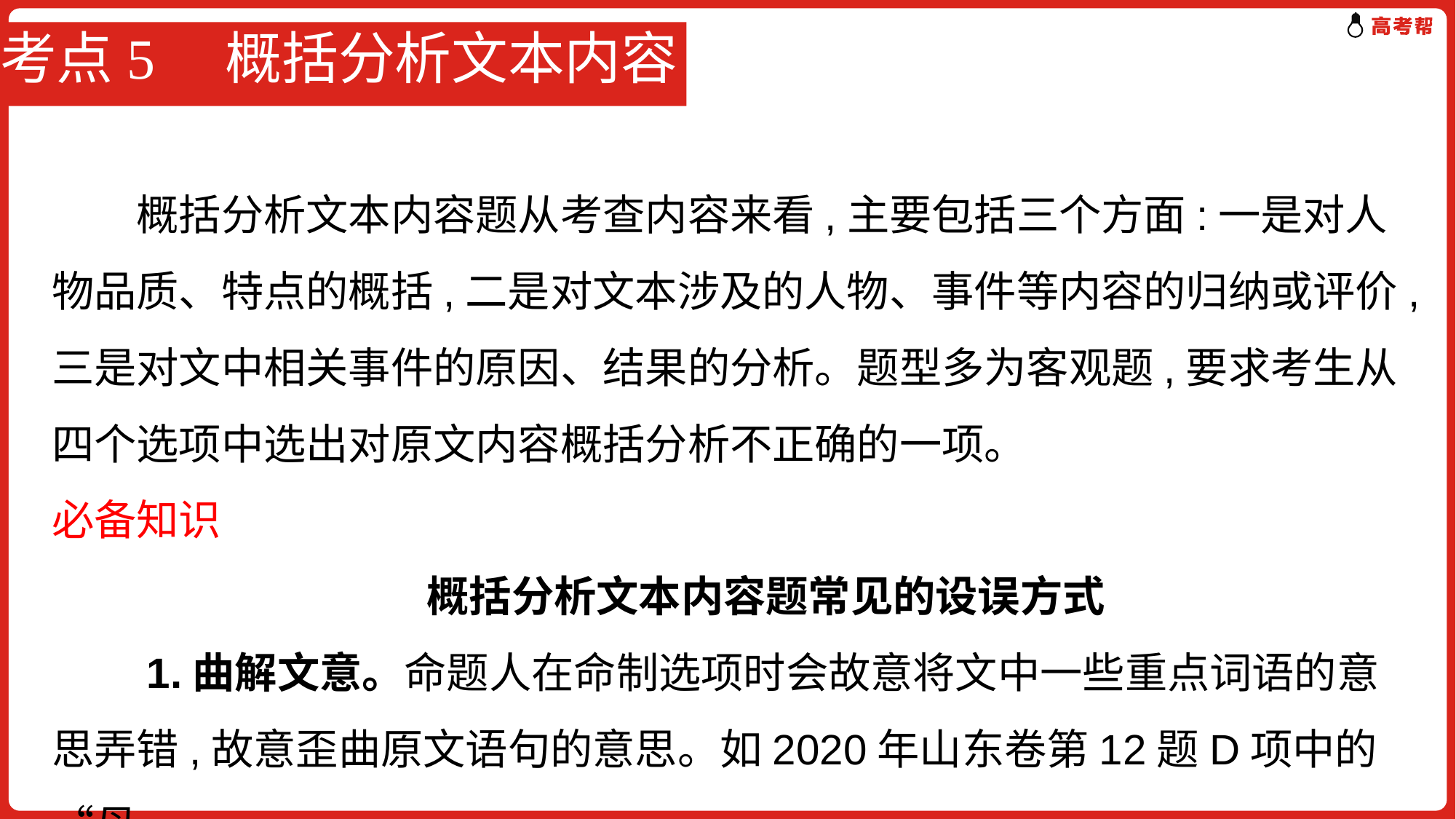

# 考点5　概括分析文本内容
　　概括分析文本内容题从考查内容来看,主要包括三个方面:一是对人物品质、特点的概括,二是对文本涉及的人物、事件等内容的归纳或评价,三是对文中相关事件的原因、结果的分析。题型多为客观题,要求考生从四个选项中选出对原文内容概括分析不正确的一项。
必备知识
       概括分析文本内容题常见的设误方式
　　1.曲解文意。命题人在命制选项时会故意将文中一些重点词语的意思弄错,故意歪曲原文语句的意思。如2020年山东卷第12题D项中的“母